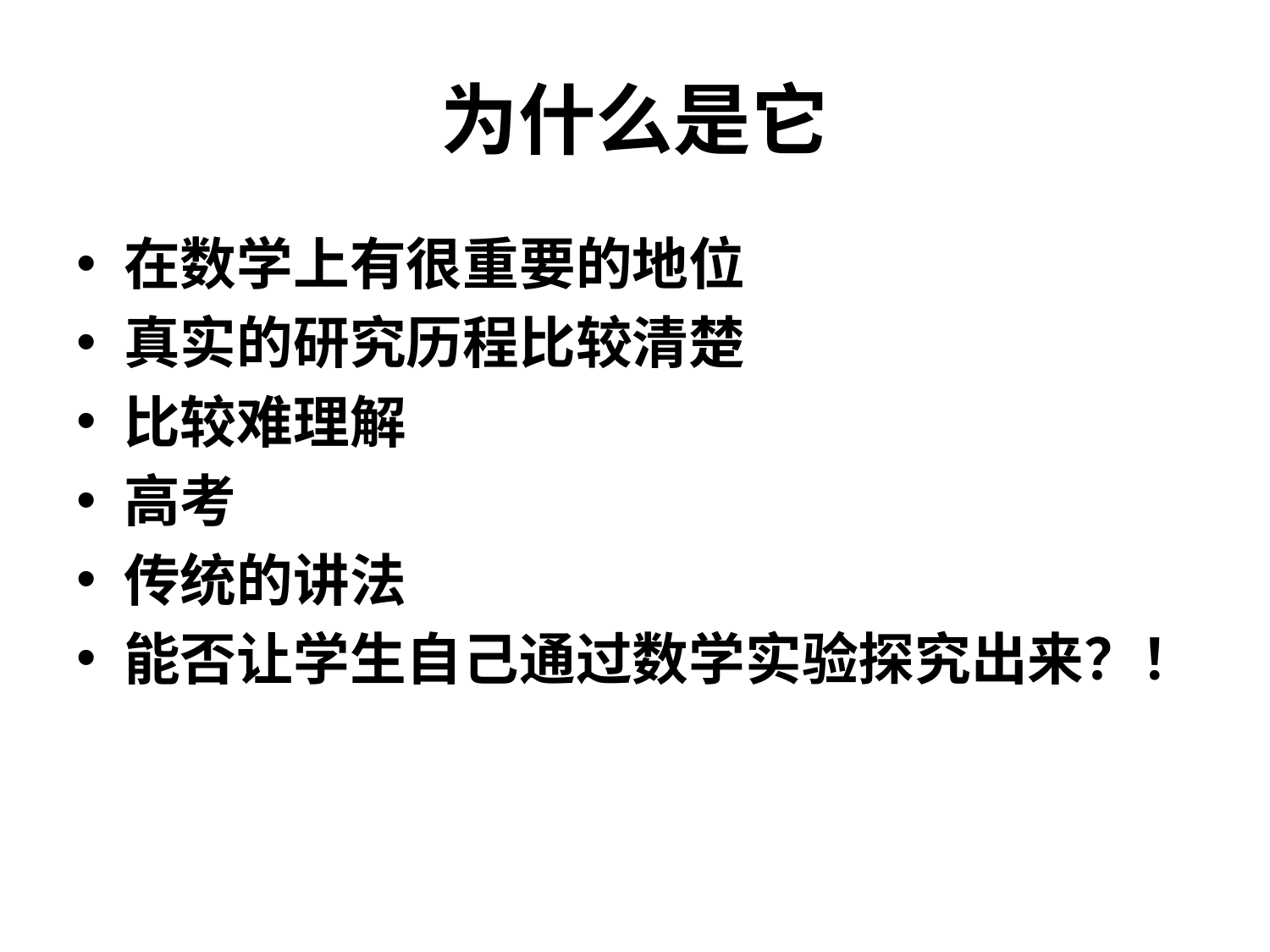

# 为什么是它
在数学上有很重要的地位
真实的研究历程比较清楚
比较难理解
高考
传统的讲法
能否让学生自己通过数学实验探究出来？！